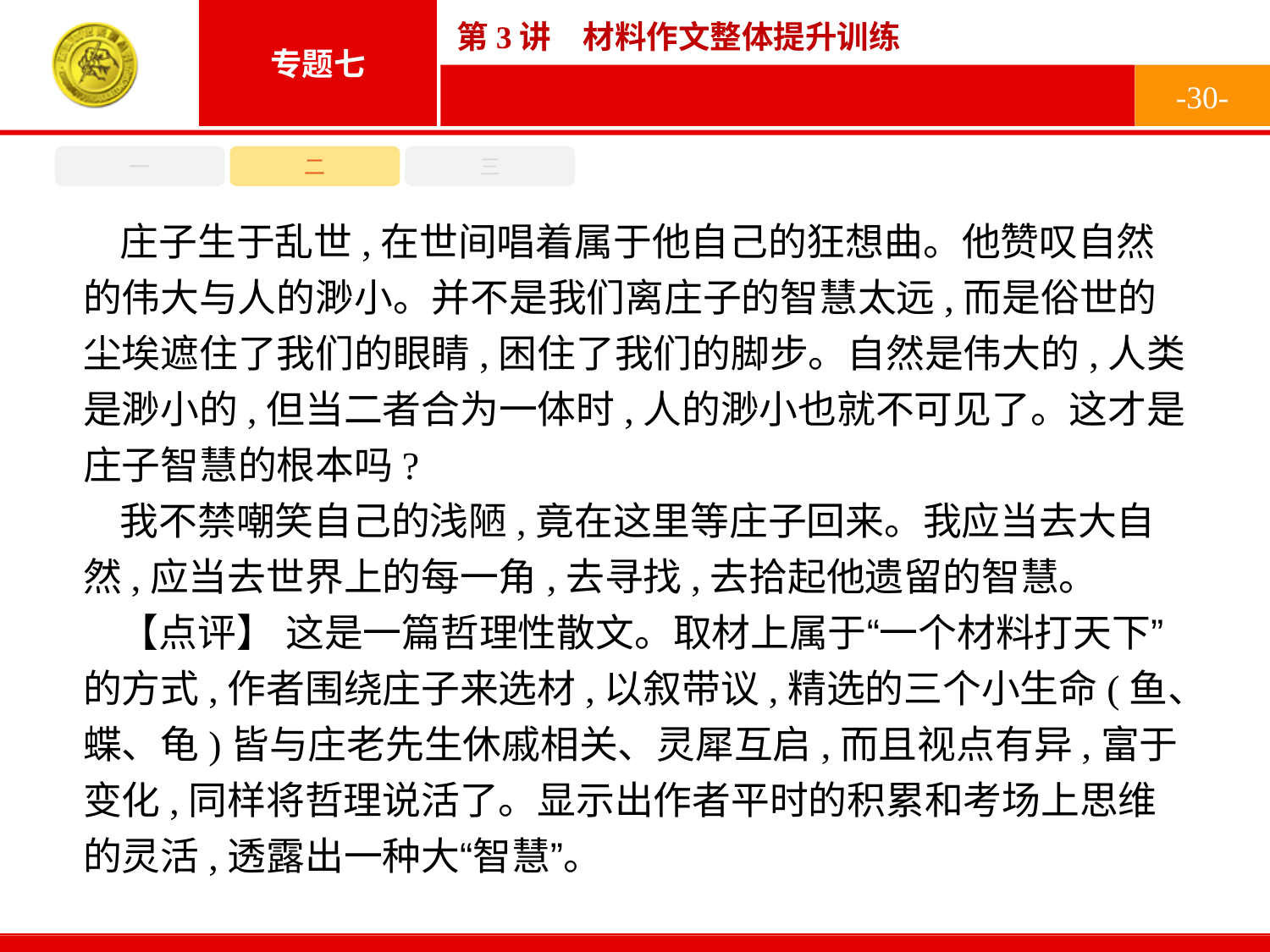

-30-
一
二
三
庄子生于乱世,在世间唱着属于他自己的狂想曲。他赞叹自然的伟大与人的渺小。并不是我们离庄子的智慧太远,而是俗世的尘埃遮住了我们的眼睛,困住了我们的脚步。自然是伟大的,人类是渺小的,但当二者合为一体时,人的渺小也就不可见了。这才是庄子智慧的根本吗?
我不禁嘲笑自己的浅陋,竟在这里等庄子回来。我应当去大自然,应当去世界上的每一角,去寻找,去拾起他遗留的智慧。
【点评】 这是一篇哲理性散文。取材上属于“一个材料打天下”的方式,作者围绕庄子来选材,以叙带议,精选的三个小生命(鱼、蝶、龟)皆与庄老先生休戚相关、灵犀互启,而且视点有异,富于变化,同样将哲理说活了。显示出作者平时的积累和考场上思维的灵活,透露出一种大“智慧”。